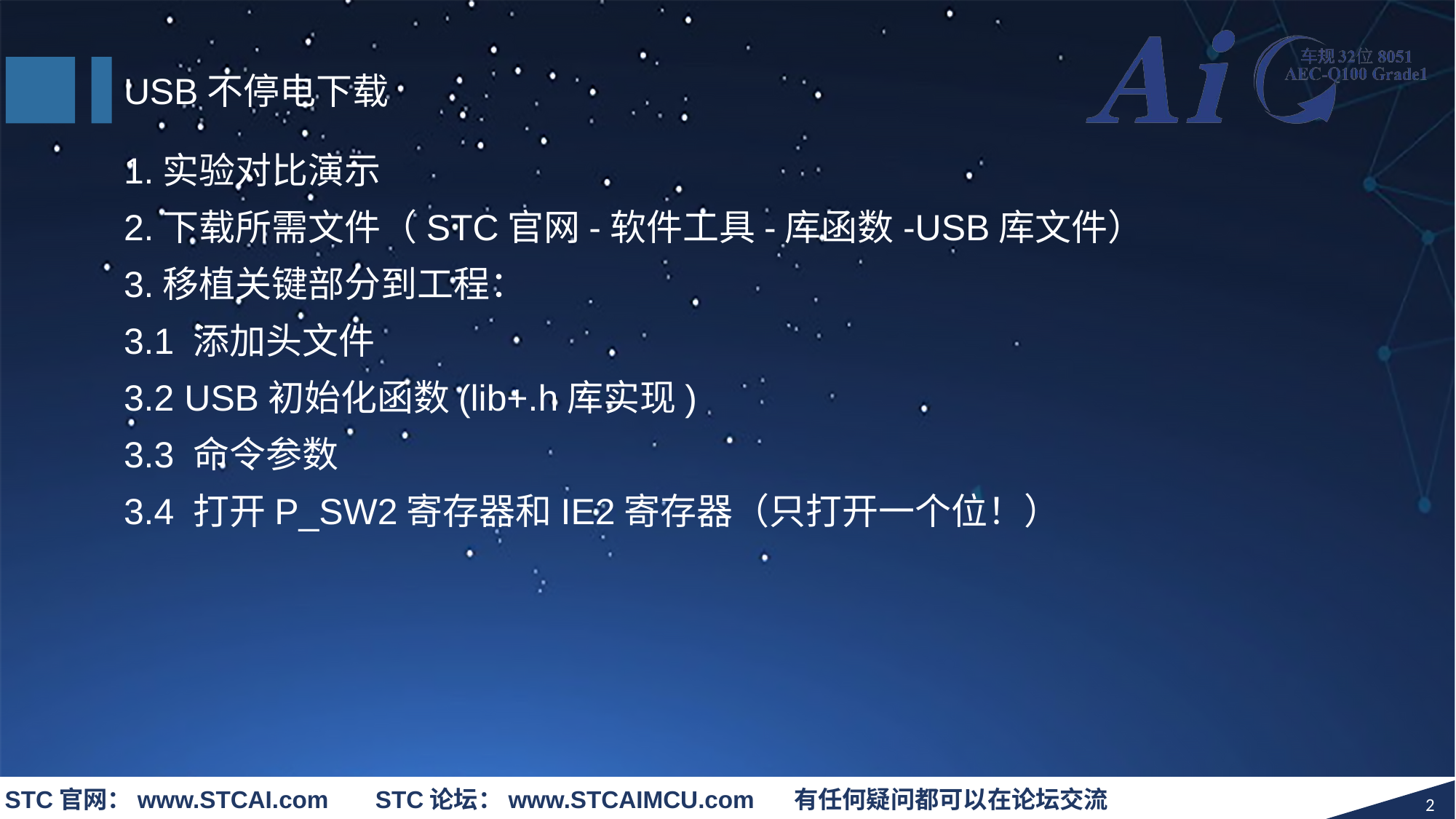

USB不停电下载
1.实验对比演示
2.下载所需文件（STC官网-软件工具-库函数-USB库文件）
3.移植关键部分到工程：
3.1 添加头文件
3.2 USB初始化函数(lib+.h库实现)
3.3 命令参数
3.4 打开P_SW2寄存器和IE2寄存器（只打开一个位！）